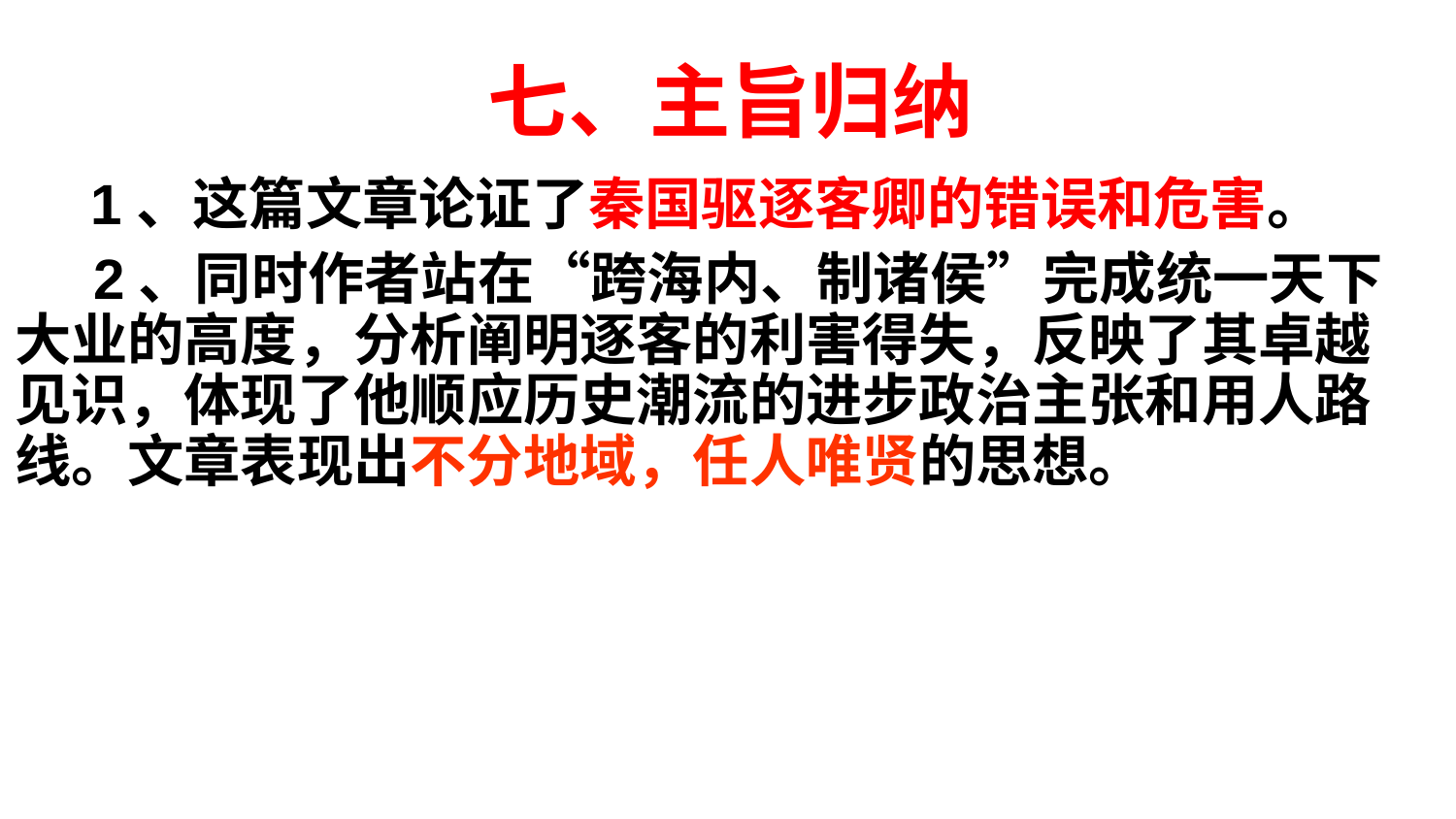

七、主旨归纳
         1、这篇文章论证了秦国驱逐客卿的错误和危害。
     2、同时作者站在“跨海内、制诸侯”完成统一天下大业的高度，分析阐明逐客的利害得失，反映了其卓越见识，体现了他顺应历史潮流的进步政治主张和用人路线。文章表现出不分地域，任人唯贤的思想。